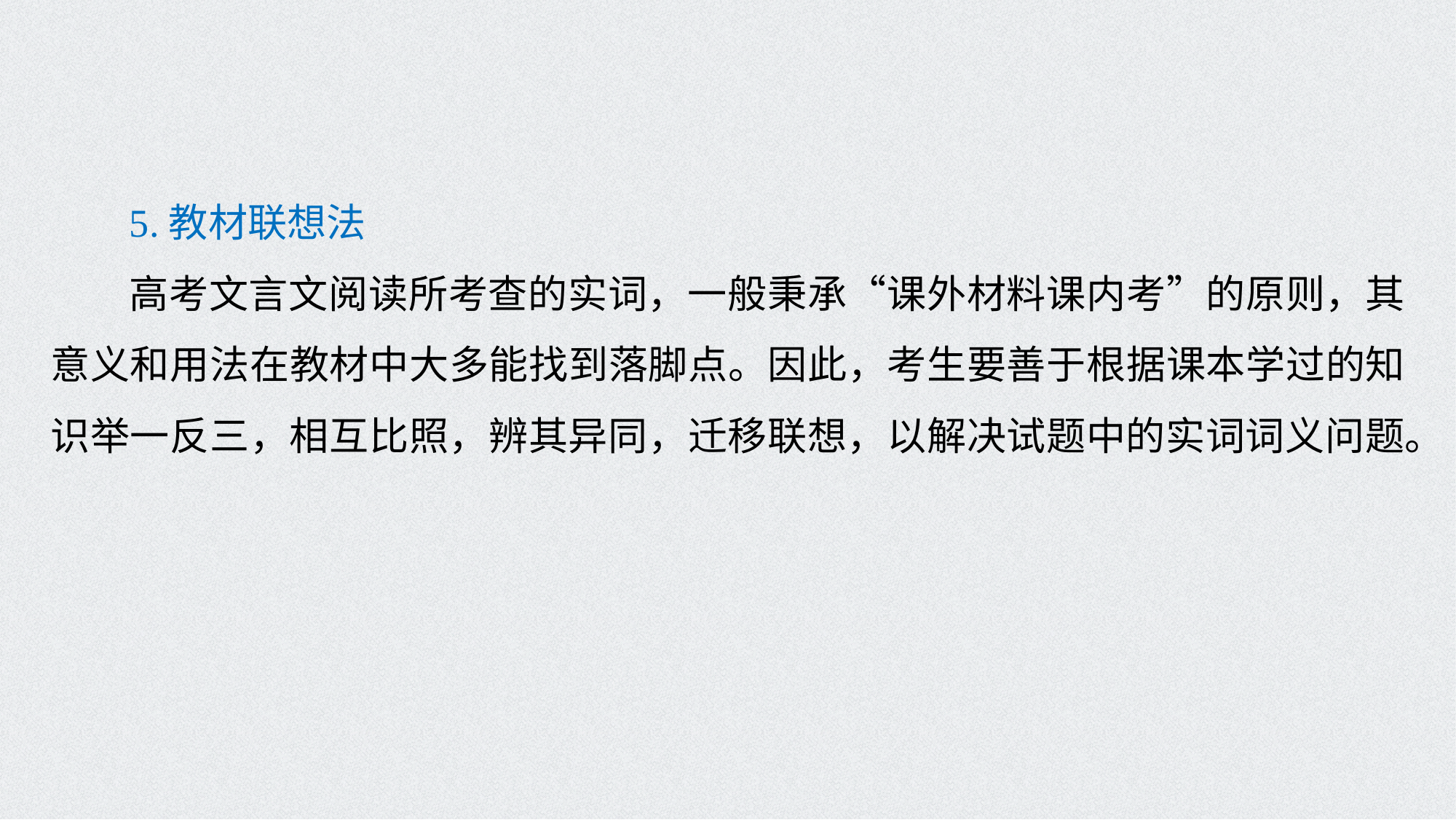

5.教材联想法
高考文言文阅读所考查的实词，一般秉承“课外材料课内考”的原则，其意义和用法在教材中大多能找到落脚点。因此，考生要善于根据课本学过的知识举一反三，相互比照，辨其异同，迁移联想，以解决试题中的实词词义问题。